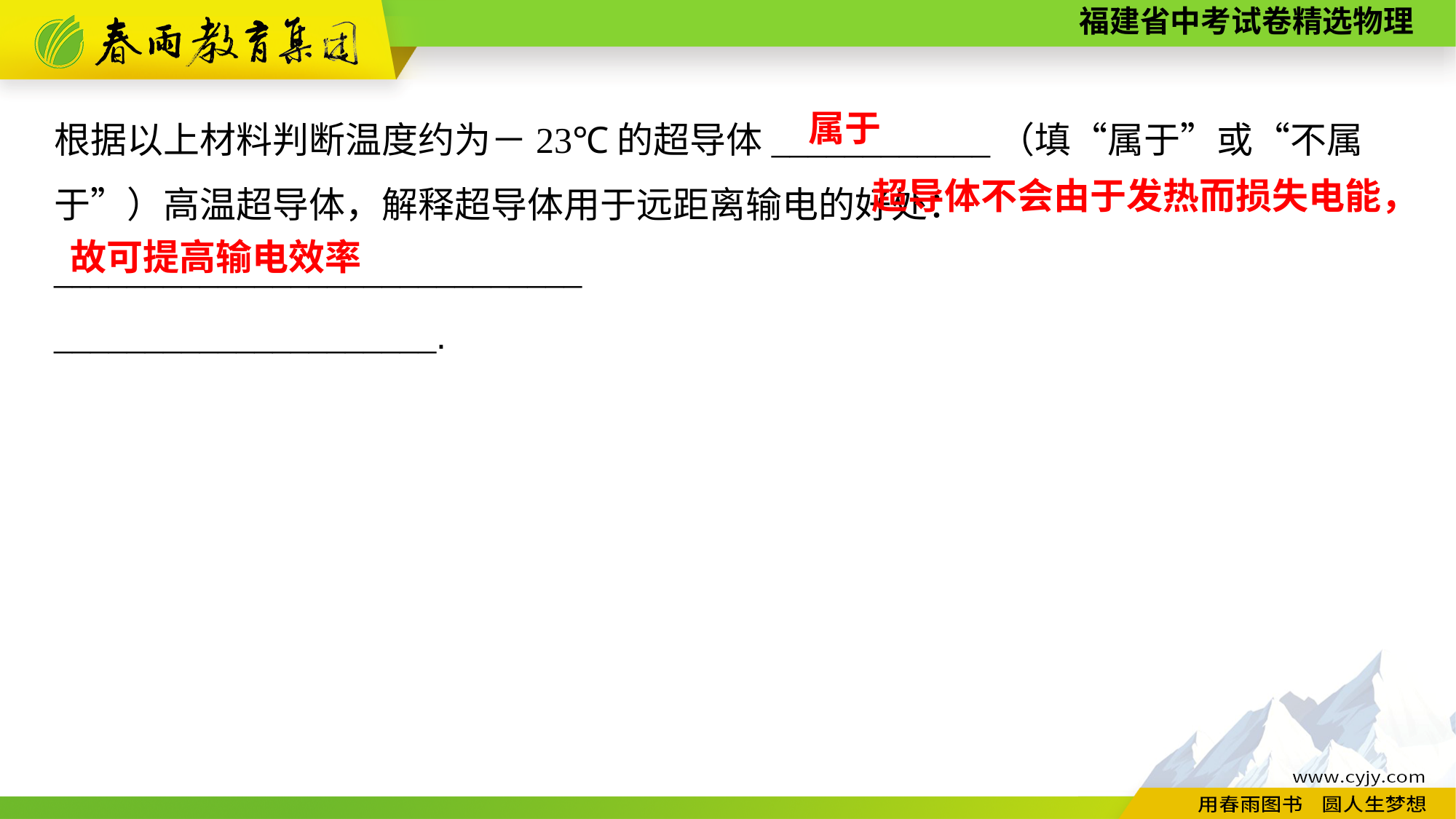

根据以上材料判断温度约为－23℃的超导体____________（填“属于”或“不属于”）高温超导体，解释超导体用于远距离输电的好处： _____________________________
_____________________.
属于
超导体不会由于发热而损失电能，
故可提高输电效率